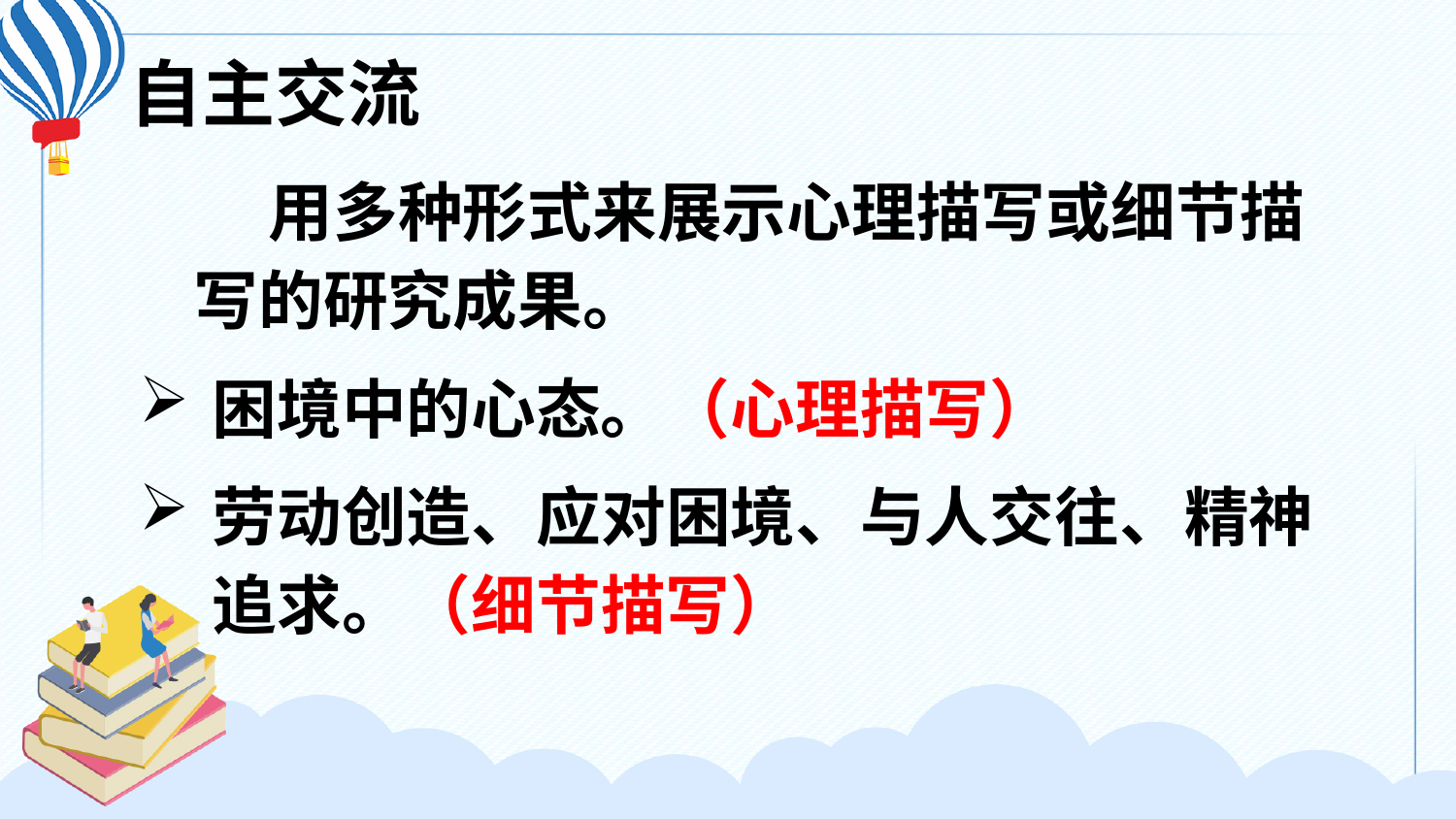

自主交流
    用多种形式来展示心理描写或细节描写的研究成果。
困境中的心态。（心理描写）
劳动创造、应对困境、与人交往、精神追求。（细节描写）